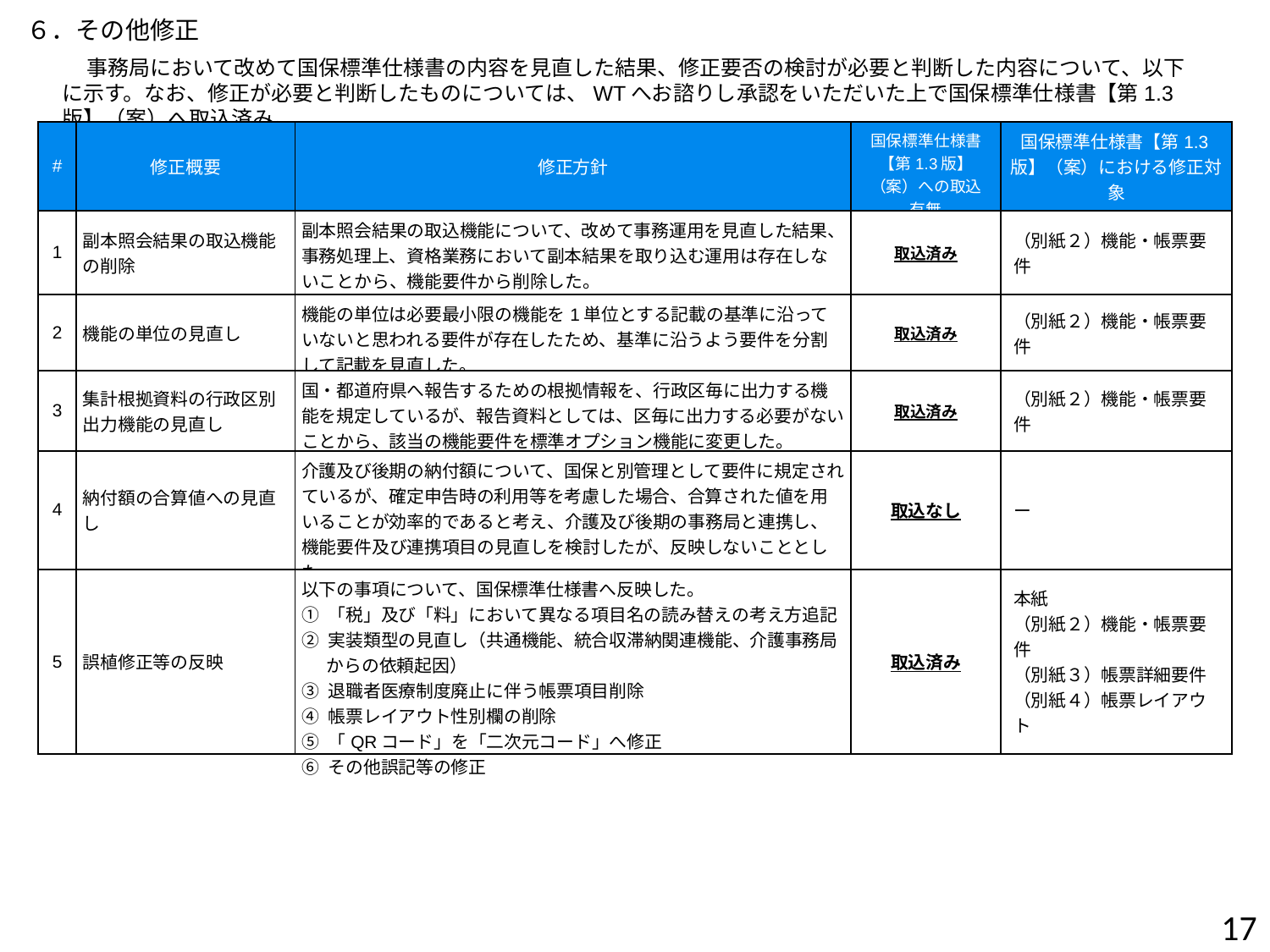

６．その他修正
事務局において改めて国保標準仕様書の内容を見直した結果、修正要否の検討が必要と判断した内容について、以下に示す。なお、修正が必要と判断したものについては、WTへお諮りし承認をいただいた上で国保標準仕様書【第1.3版】（案）へ取込済み。
| # | 修正概要 | 修正方針 | 国保標準仕様書【第1.3版】（案）への取込有無 | 国保標準仕様書【第1.3版】（案）における修正対象 |
| --- | --- | --- | --- | --- |
| 1 | 副本照会結果の取込機能の削除 | 副本照会結果の取込機能について、改めて事務運用を見直した結果、事務処理上、資格業務において副本結果を取り込む運用は存在しないことから、機能要件から削除した。 | 取込済み | （別紙２）機能・帳票要件 |
| 2 | 機能の単位の見直し | 機能の単位は必要最小限の機能を1単位とする記載の基準に沿っていないと思われる要件が存在したため、基準に沿うよう要件を分割して記載を見直した。 | 取込済み | （別紙２）機能・帳票要件 |
| 3 | 集計根拠資料の行政区別出力機能の見直し | 国・都道府県へ報告するための根拠情報を、行政区毎に出力する機能を規定しているが、報告資料としては、区毎に出力する必要がないことから、該当の機能要件を標準オプション機能に変更した。 | 取込済み | （別紙２）機能・帳票要件 |
| 4 | 納付額の合算値への見直し | 介護及び後期の納付額について、国保と別管理として要件に規定されているが、確定申告時の利用等を考慮した場合、合算された値を用いることが効率的であると考え、介護及び後期の事務局と連携し、機能要件及び連携項目の見直しを検討したが、反映しないこととした。 | 取込なし | ー |
| 5 | 誤植修正等の反映 | 以下の事項について、国保標準仕様書へ反映した。 ① 「税」及び「料」において異なる項目名の読み替えの考え方追記 ② 実装類型の見直し（共通機能、統合収滞納関連機能、介護事務局からの依頼起因） ③ 退職者医療制度廃止に伴う帳票項目削除 ④ 帳票レイアウト性別欄の削除 ⑤ 「QRコード」を「二次元コード」へ修正 ⑥ その他誤記等の修正 | 取込済み | 本紙 （別紙２）機能・帳票要件 （別紙３）帳票詳細要件 （別紙４）帳票レイアウト |
17